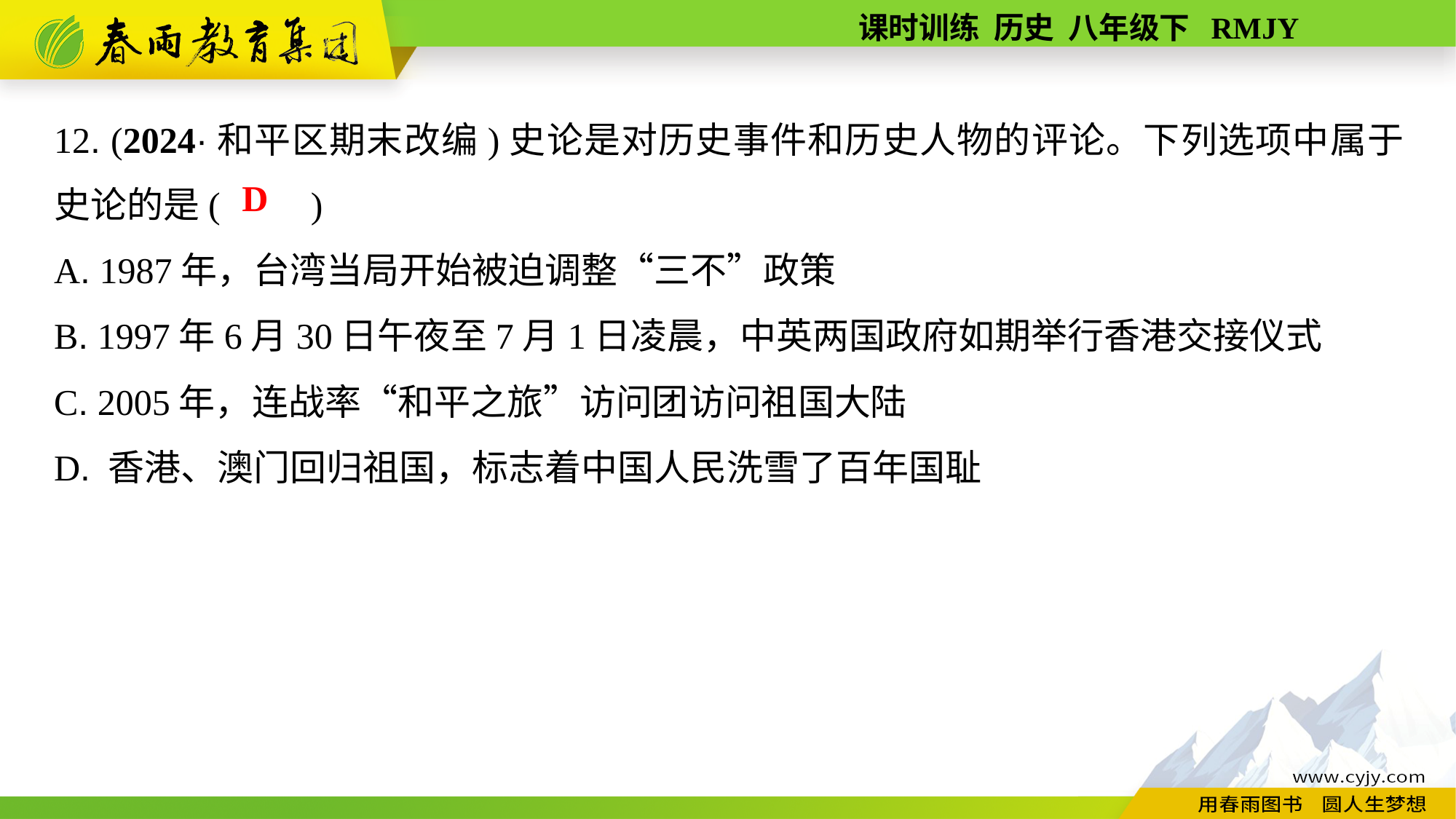

12. (2024·和平区期末改编)史论是对历史事件和历史人物的评论。下列选项中属于史论的是(　　)
A. 1987年，台湾当局开始被迫调整“三不”政策
B. 1997年6月30日午夜至7月1日凌晨，中英两国政府如期举行香港交接仪式
C. 2005年，连战率“和平之旅”访问团访问祖国大陆
D. 香港、澳门回归祖国，标志着中国人民洗雪了百年国耻
D